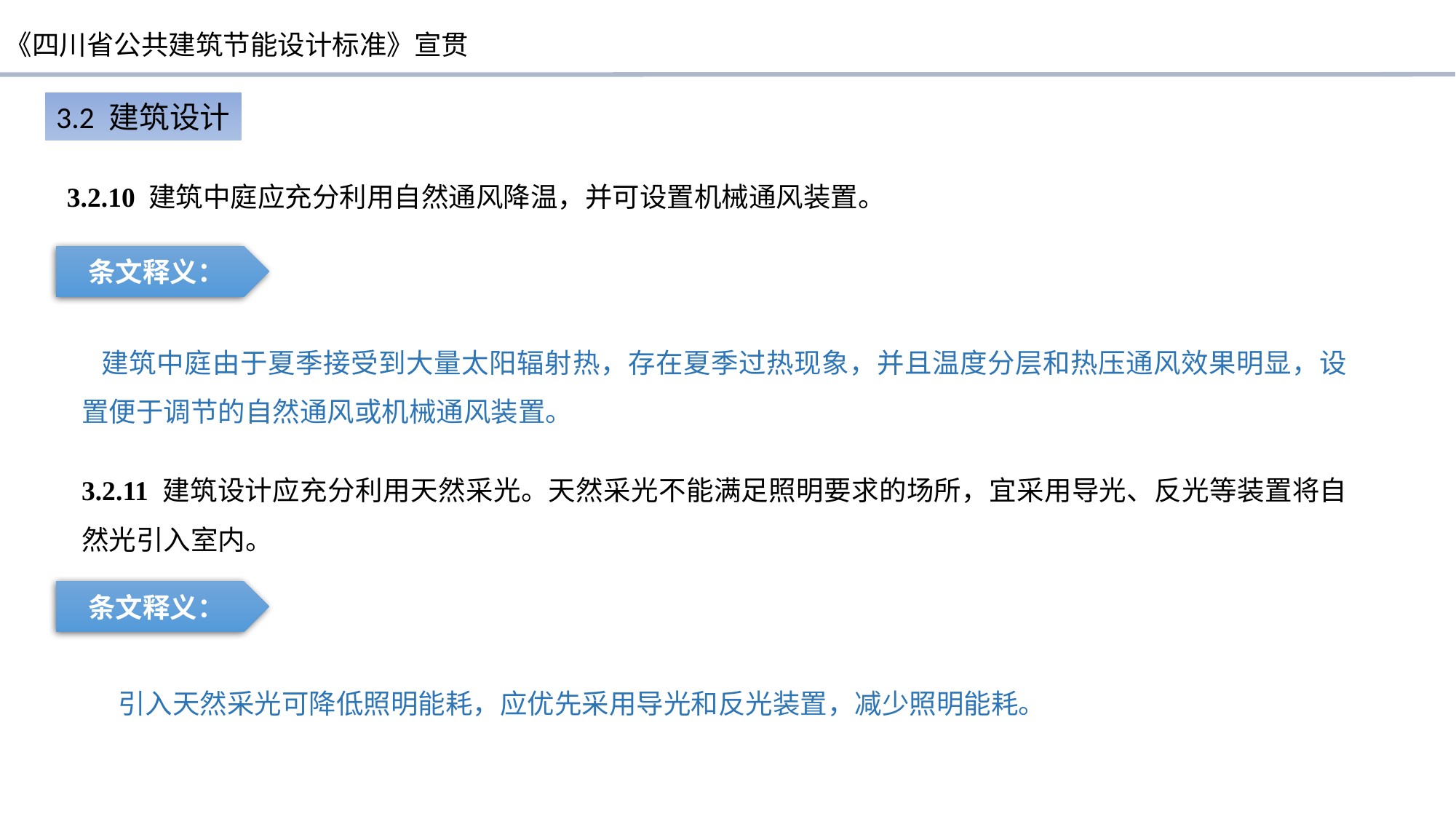

3.2 建筑设计
3.2.10 建筑中庭应充分利用自然通风降温，并可设置机械通风装置。
条文释义：
  建筑中庭由于夏季接受到大量太阳辐射热，存在夏季过热现象，并且温度分层和热压通风效果明显，设置便于调节的自然通风或机械通风装置。
3.2.11 建筑设计应充分利用天然采光。天然采光不能满足照明要求的场所，宜采用导光、反光等装置将自然光引入室内。
条文释义：
引入天然采光可降低照明能耗，应优先采用导光和反光装置，减少照明能耗。